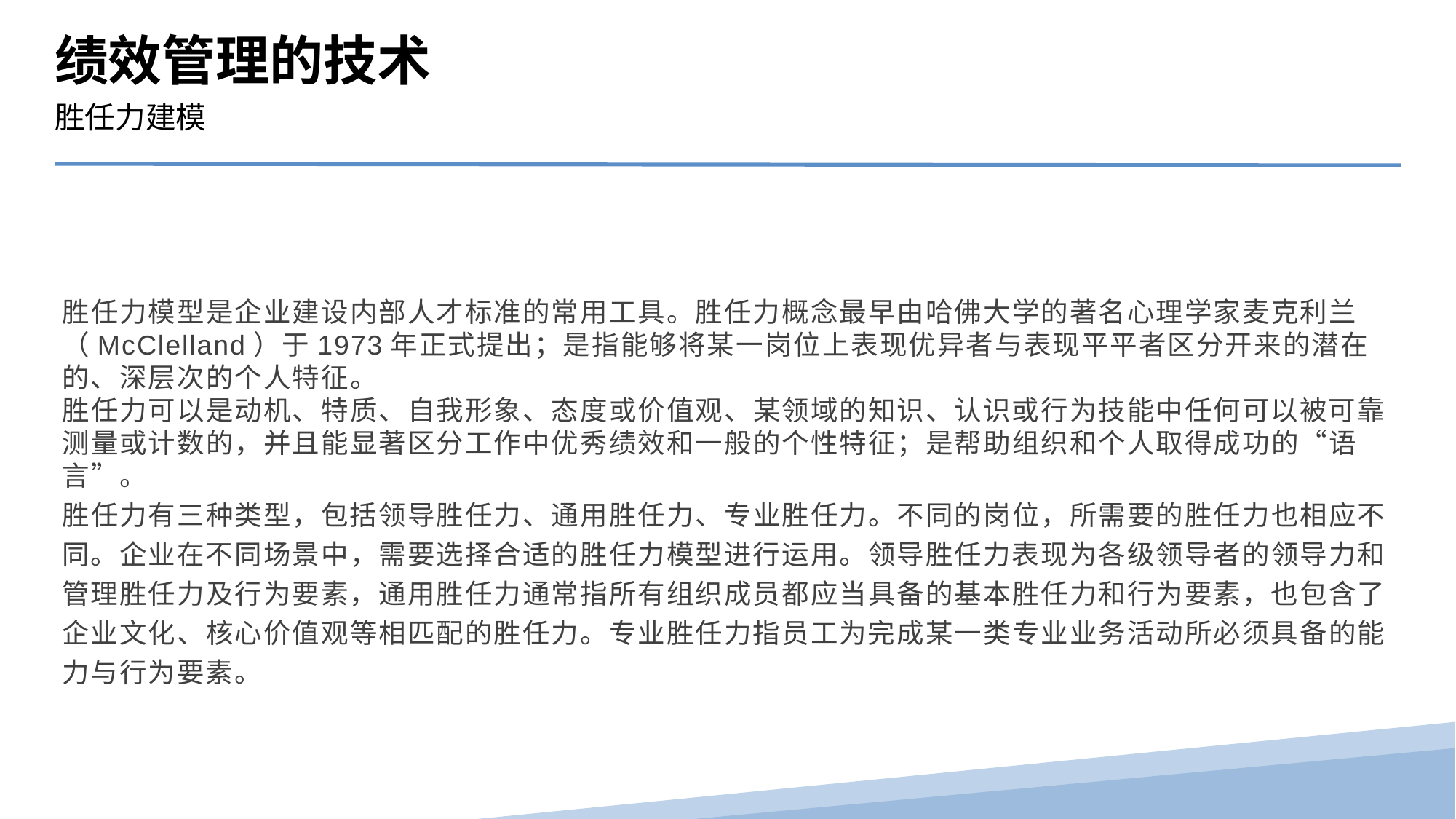

绩效管理的技术
胜任力建模
胜任力模型是企业建设内部人才标准的常用工具。胜任力概念最早由哈佛大学的著名心理学家麦克利兰（McClelland）于1973年正式提出；是指能够将某一岗位上表现优异者与表现平平者区分开来的潜在的、深层次的个人特征。
胜任力可以是动机、特质、自我形象、态度或价值观、某领域的知识、认识或行为技能中任何可以被可靠测量或计数的，并且能显著区分工作中优秀绩效和一般的个性特征；是帮助组织和个人取得成功的“语言”。
胜任力有三种类型，包括领导胜任力、通用胜任力、专业胜任力。不同的岗位，所需要的胜任力也相应不同。企业在不同场景中，需要选择合适的胜任力模型进行运用。领导胜任力表现为各级领导者的领导力和管理胜任力及行为要素，通用胜任力通常指所有组织成员都应当具备的基本胜任力和行为要素，也包含了企业文化、核心价值观等相匹配的胜任力。专业胜任力指员工为完成某一类专业业务活动所必须具备的能力与行为要素。